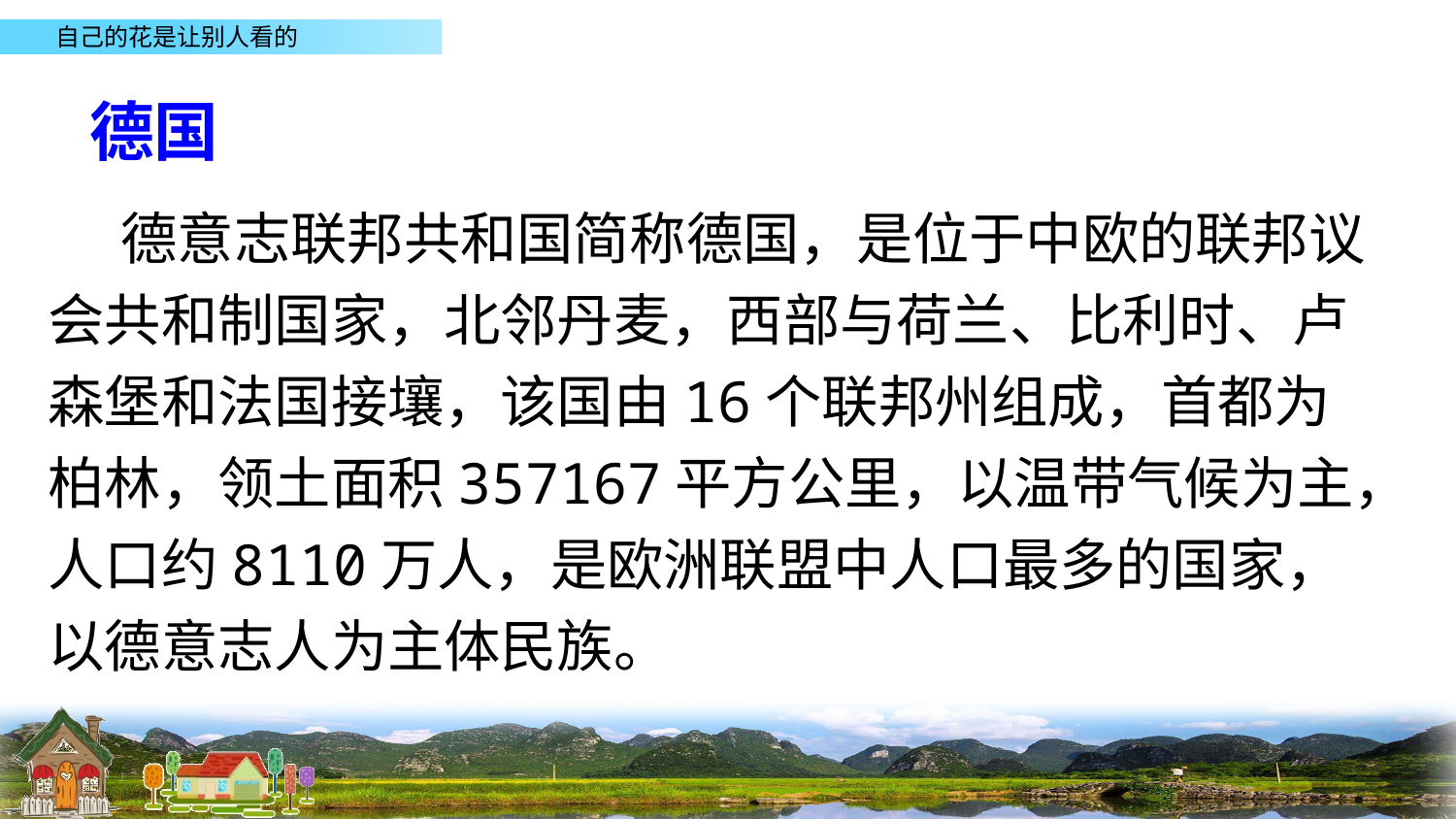

德国
德意志联邦共和国简称德国，是位于中欧的联邦议会共和制国家，北邻丹麦，西部与荷兰、比利时、卢森堡和法国接壤，该国由16个联邦州组成，首都为柏林，领土面积357167平方公里，以温带气候为主，人口约8110万人，是欧洲联盟中人口最多的国家，以德意志人为主体民族。